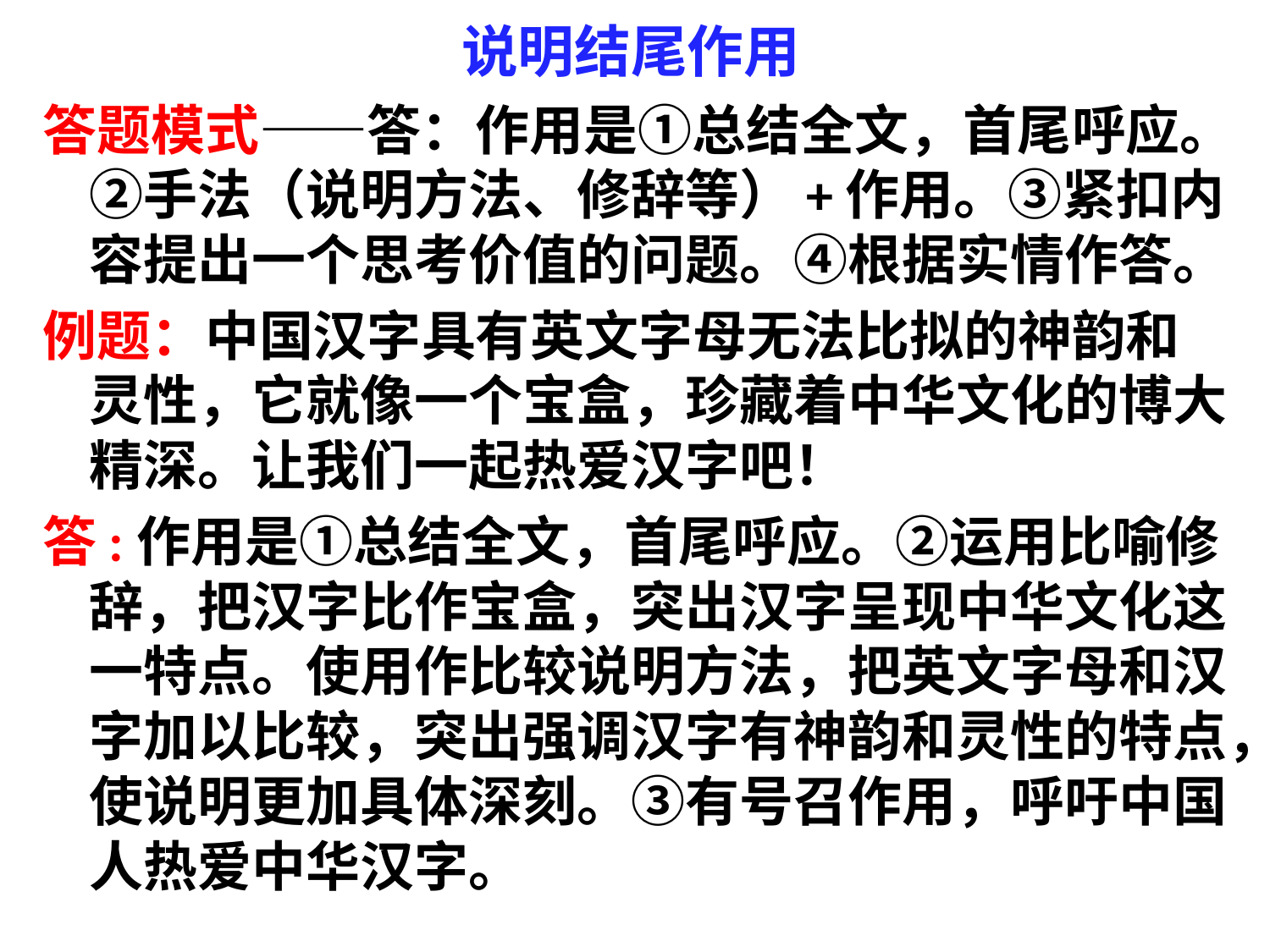

# 说明结尾作用
答题模式——答：作用是①总结全文，首尾呼应。②手法（说明方法、修辞等）+作用。③紧扣内容提出一个思考价值的问题。④根据实情作答。
例题：中国汉字具有英文字母无法比拟的神韵和灵性，它就像一个宝盒，珍藏着中华文化的博大精深。让我们一起热爱汉字吧！
答:作用是①总结全文，首尾呼应。②运用比喻修辞，把汉字比作宝盒，突出汉字呈现中华文化这一特点。使用作比较说明方法，把英文字母和汉字加以比较，突出强调汉字有神韵和灵性的特点，使说明更加具体深刻。③有号召作用，呼吁中国人热爱中华汉字。